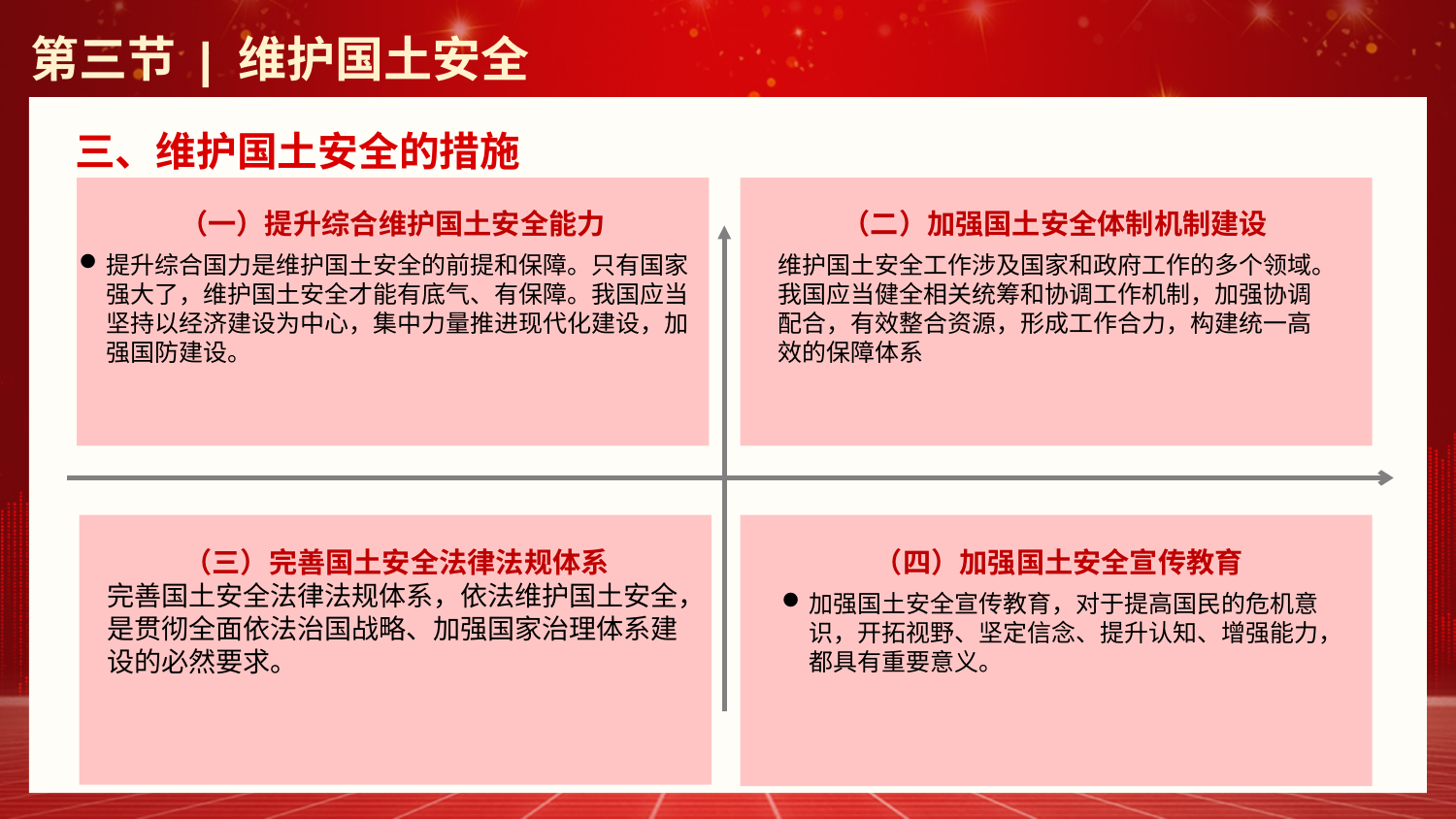

第三节 | 维护国土安全
三、维护国土安全的措施

（一）提升综合维护国土安全能力
提升综合国力是维护国土安全的前提和保障。只有国家强大了，维护国土安全才能有底气、有保障。我国应当坚持以经济建设为中心，集中力量推进现代化建设，加强国防建设。
（二）加强国土安全体制机制建设
维护国土安全工作涉及国家和政府工作的多个领域。我国应当健全相关统筹和协调工作机制，加强协调配合，有效整合资源，形成工作合力，构建统一高效的保障体系

（三）完善国土安全法律法规体系
完善国土安全法律法规体系，依法维护国土安全，是贯彻全面依法治国战略、加强国家治理体系建设的必然要求。
（四）加强国土安全宣传教育
加强国土安全宣传教育，对于提高国民的危机意识，开拓视野、坚定信念、提升认知、增强能力，都具有重要意义。